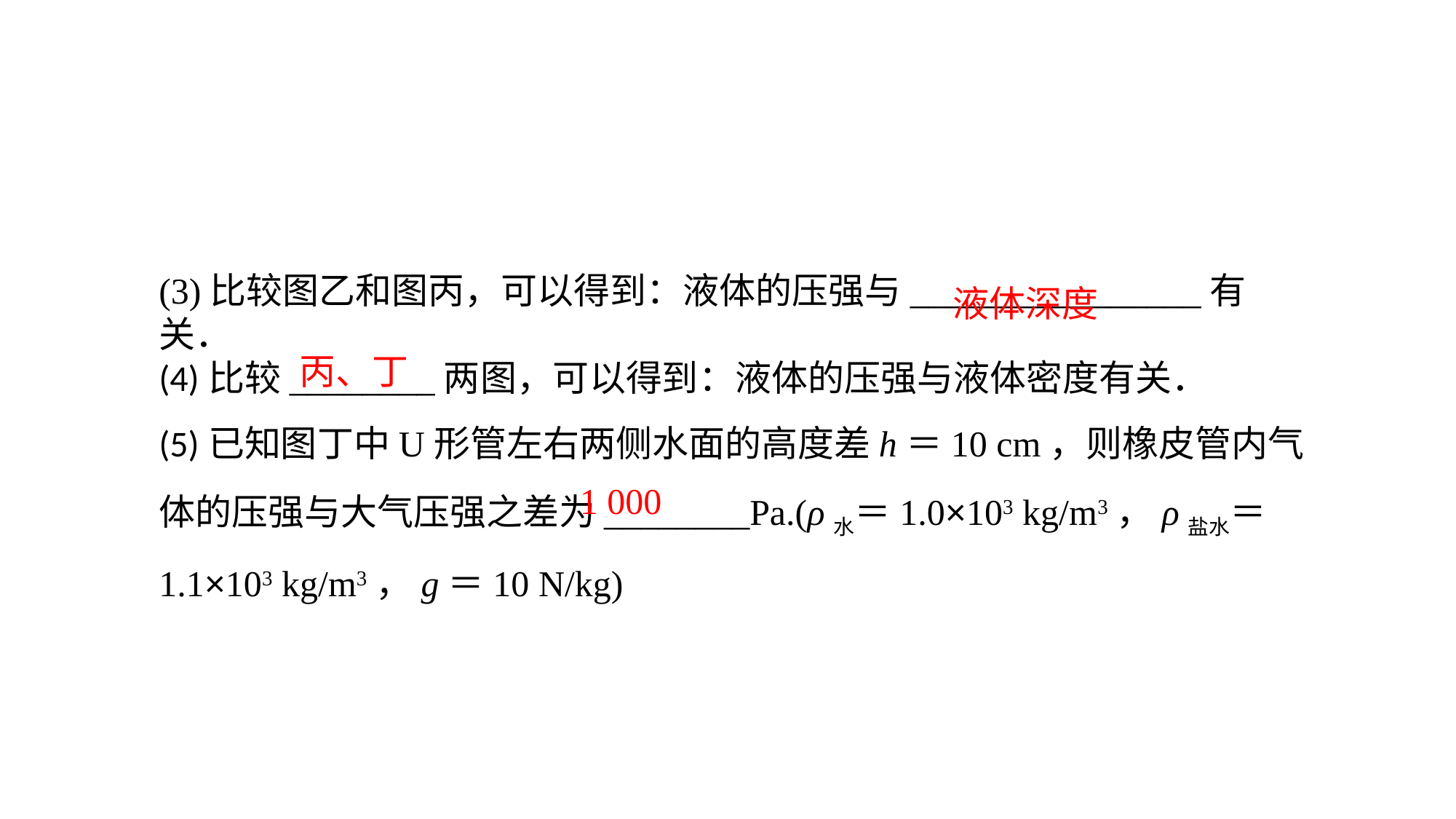

(3)比较图乙和图丙，可以得到：液体的压强与________________有关．(4)比较________两图，可以得到：液体的压强与液体密度有关．(5)已知图丁中U形管左右两侧水面的高度差h＝10 cm，则橡皮管内气体的压强与大气压强之差为________Pa.(ρ水＝1.0×103 kg/m3，ρ盐水＝1.1×103 kg/m3，g＝10 N/kg)
液体深度
丙、丁
1 000